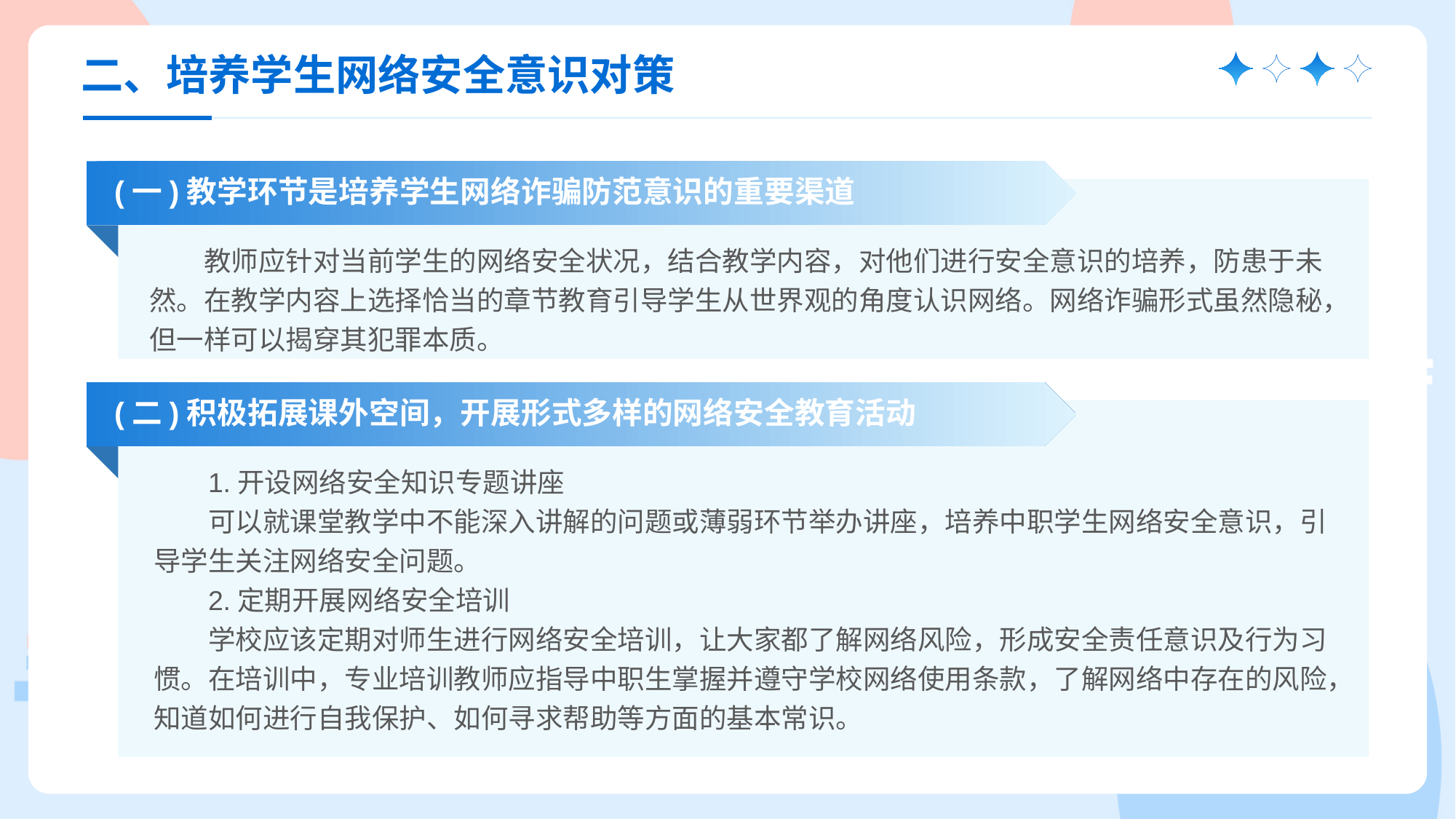

二、培养学生网络安全意识对策
(一)教学环节是培养学生网络诈骗防范意识的重要渠道

教师应针对当前学生的网络安全状况，结合教学内容，对他们进行安全意识的培养，防患于未然。在教学内容上选择恰当的章节教育引导学生从世界观的角度认识网络。网络诈骗形式虽然隐秘，但一样可以揭穿其犯罪本质。
(二)积极拓展课外空间，开展形式多样的网络安全教育活动

1.开设网络安全知识专题讲座
可以就课堂教学中不能深入讲解的问题或薄弱环节举办讲座，培养中职学生网络安全意识，引导学生关注网络安全问题。
2.定期开展网络安全培训
学校应该定期对师生进行网络安全培训，让大家都了解网络风险，形成安全责任意识及行为习惯。在培训中，专业培训教师应指导中职生掌握并遵守学校网络使用条款，了解网络中存在的风险，知道如何进行自我保护、如何寻求帮助等方面的基本常识。